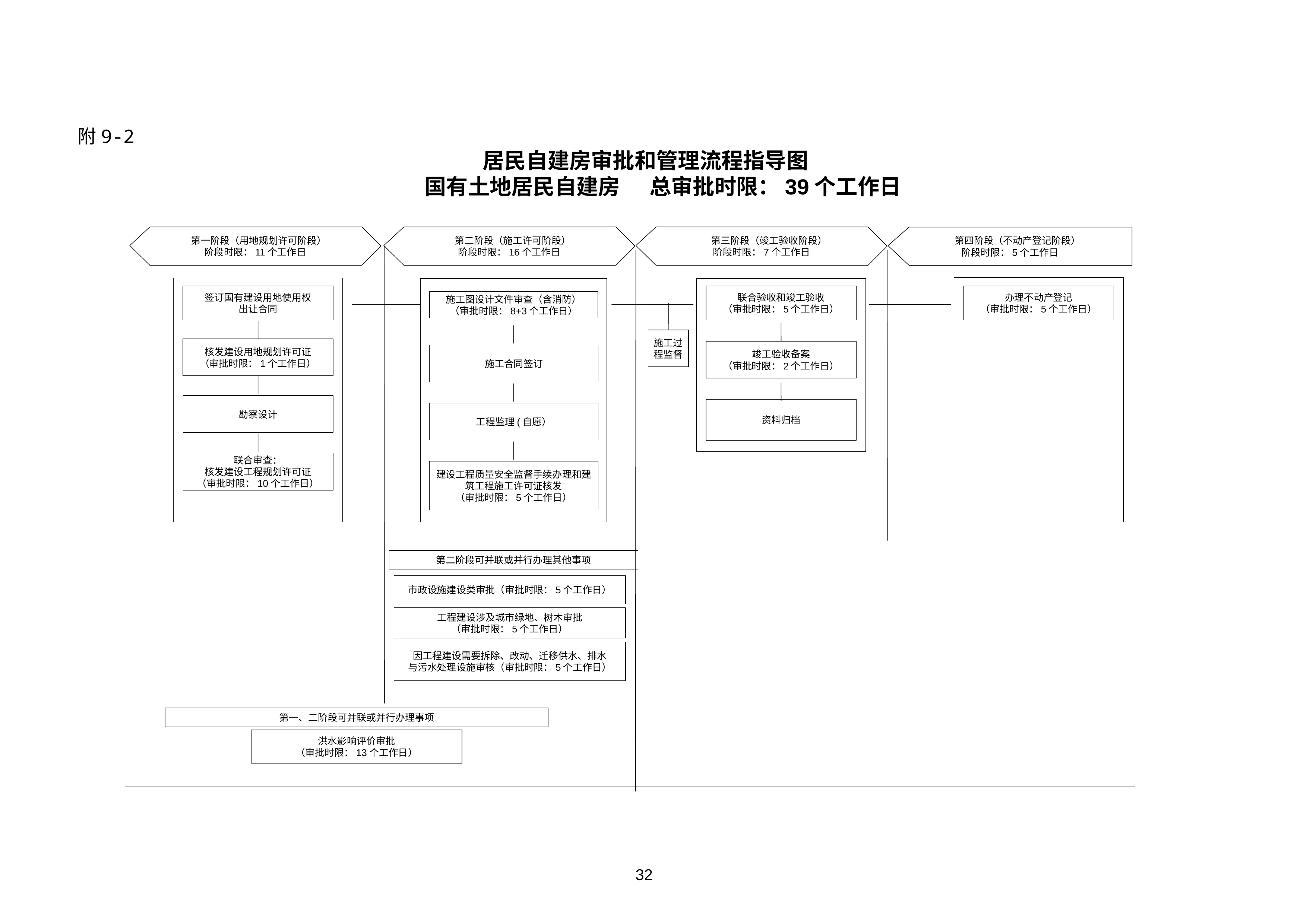

附9-2
居民自建房审批和管理流程指导图
      国有土地居民自建房      总审批时限：39个工作日
  第一阶段（用地规划许可阶段）
阶段时限：11个工作日
  第二阶段（施工许可阶段）
阶段时限：16个工作日
      第三阶段（竣工验收阶段）
阶段时限：7个工作日
      第四阶段（不动产登记阶段）
阶段时限：5个工作日

签订国有建设用地使用权
出让合同
联合验收和竣工验收
（审批时限：5个工作日）
办理不动产登记
（审批时限：5个工作日）
施工图设计文件审查（含消防）
（审批时限：8+3个工作日）
施工过程监督
核发建设用地规划许可证
（审批时限：1个工作日）
竣工验收备案
（审批时限：2个工作日）
施工合同签订
勘察设计
资料归档
工程监理(自愿）
联合审查：
核发建设工程规划许可证
（审批时限：10个工作日）
建设工程质量安全监督手续办理和建筑工程施工许可证核发
（审批时限：5个工作日）
第二阶段可并联或并行办理其他事项
市政设施建设类审批（审批时限：5个工作日）
工程建设涉及城市绿地、树木审批
（审批时限：5个工作日）
因工程建设需要拆除、改动、迁移供水、排水
与污水处理设施审核（审批时限：5个工作日）
第一、二阶段可并联或并行办理事项
洪水影响评价审批
（审批时限：13个工作日）
32